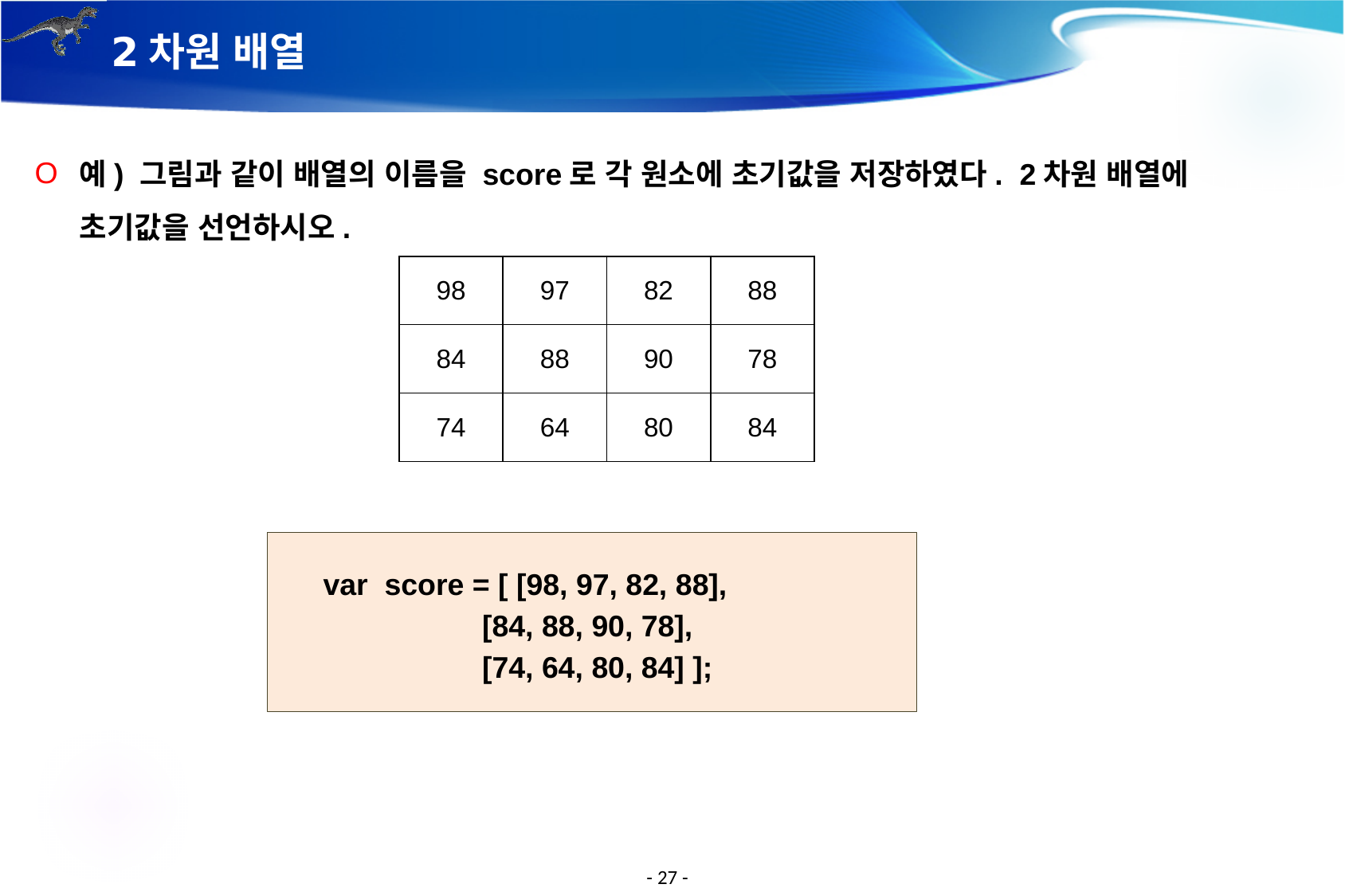

# 2차원 배열
예) 그림과 같이 배열의 이름을 score로 각 원소에 초기값을 저장하였다.  2차원 배열에
초기값을 선언하시오.
| 98 | 97 | 82 | 88 |
| --- | --- | --- | --- |
| 84 | 88 | 90 | 78 |
| 74 | 64 | 80 | 84 |
   var  score = [ [98, 97, 82, 88],
                      [84, 88, 90, 78],
                      [74, 64, 80, 84] ];